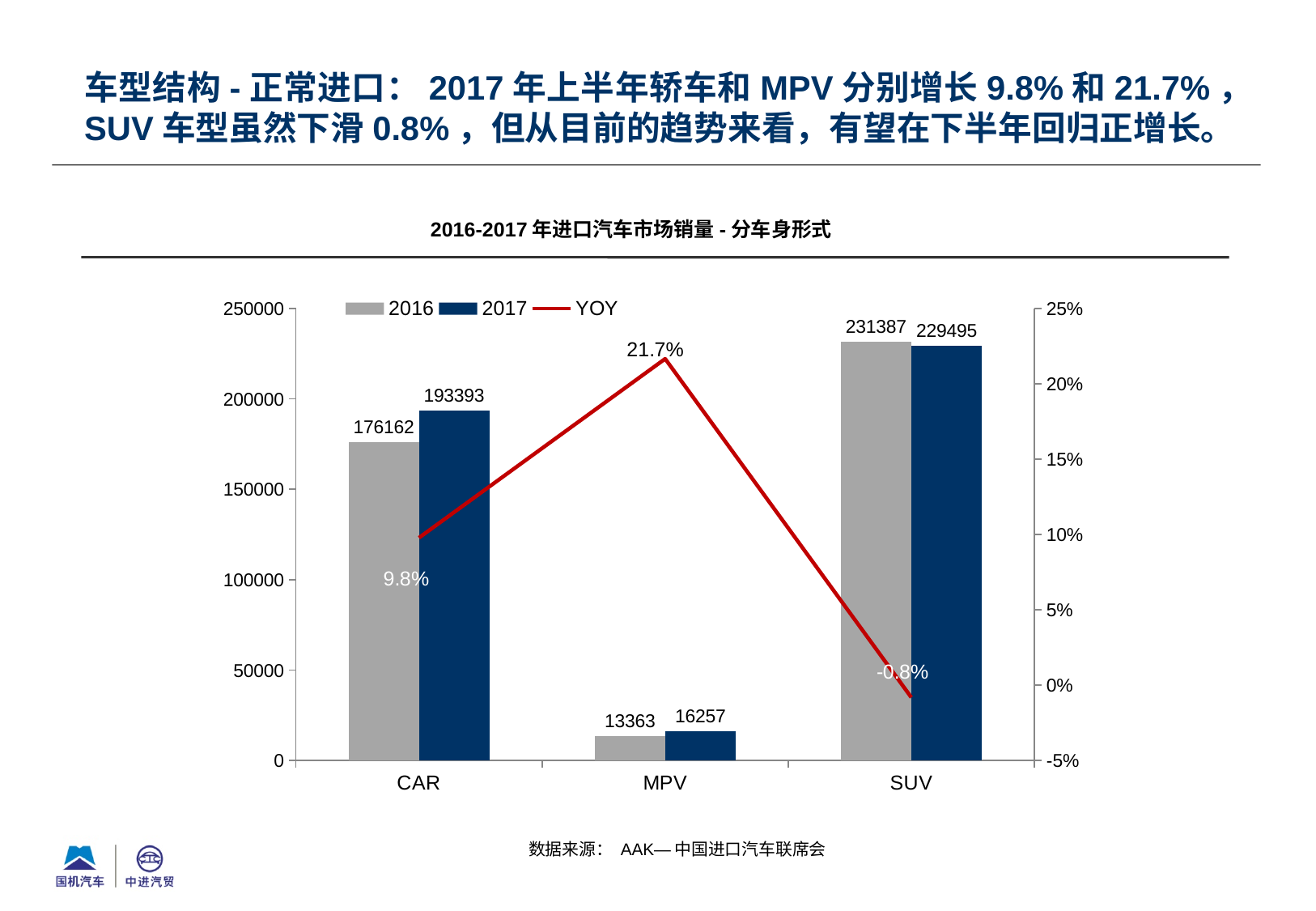

车型结构-正常进口：2017年上半年轿车和MPV分别增长9.8%和21.7%，SUV车型虽然下滑0.8%，但从目前的趋势来看，有望在下半年回归正增长。
2016-2017年进口汽车市场销量-分车身形式

### Chart

| Category | 2016 | 2017 | YOY |
|---|---|---|---|
| CAR | 176162.0 | 193393.0 | 0.0978133763240654 |
| MPV | 13363.0 | 16257.0 | 0.21656813589762777 |
| SUV | 231387.0 | 229495.0 | -0.008176777433477223 |
数据来源： AAK—中国进口汽车联席会